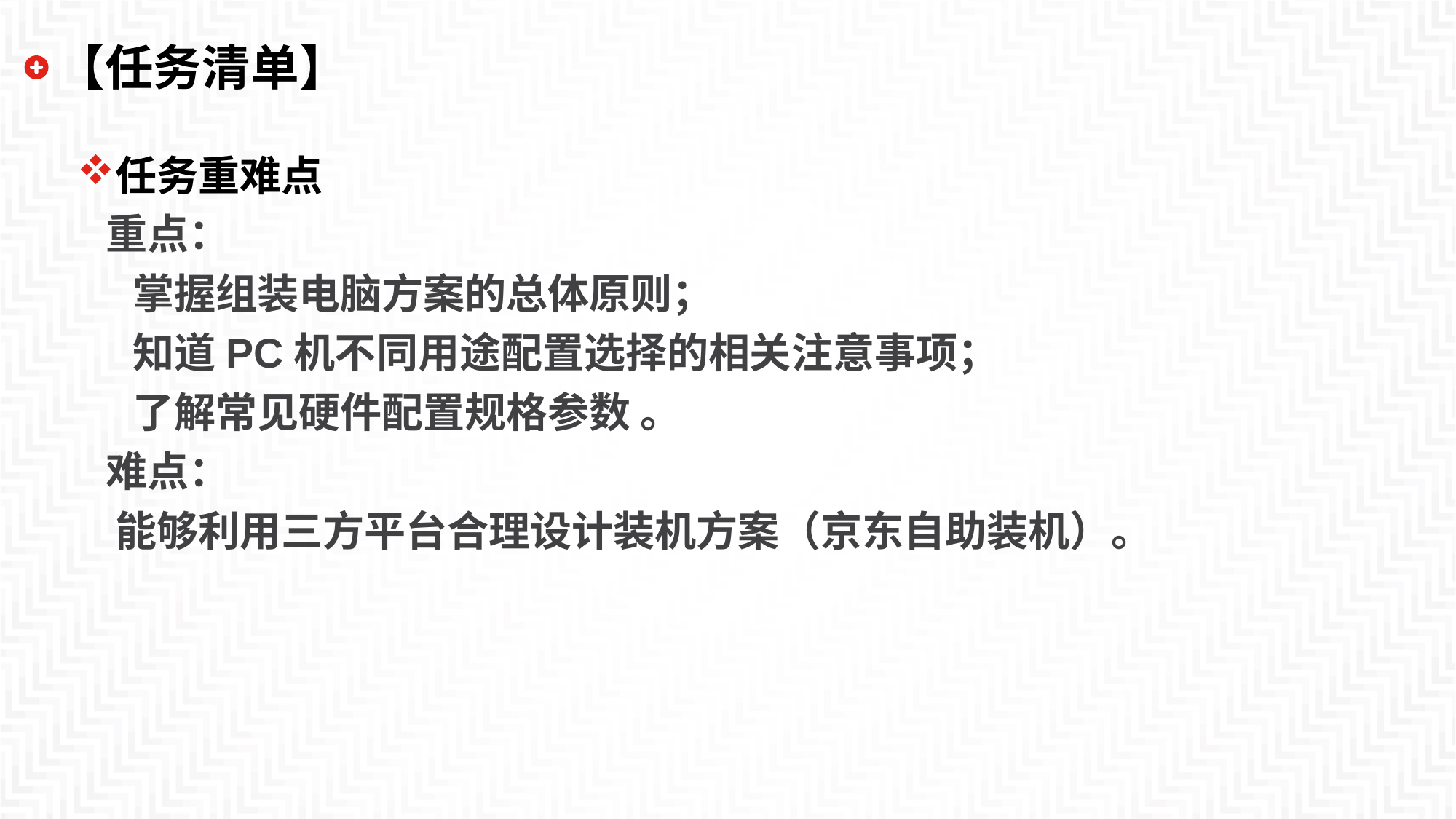

# 【任务清单】

任务重难点
  重点：
  掌握组装电脑方案的总体原则；
  知道PC机不同用途配置选择的相关注意事项；
  了解常见硬件配置规格参数 。
  难点：
   能够利用三方平台合理设计装机方案（京东自助装机）。